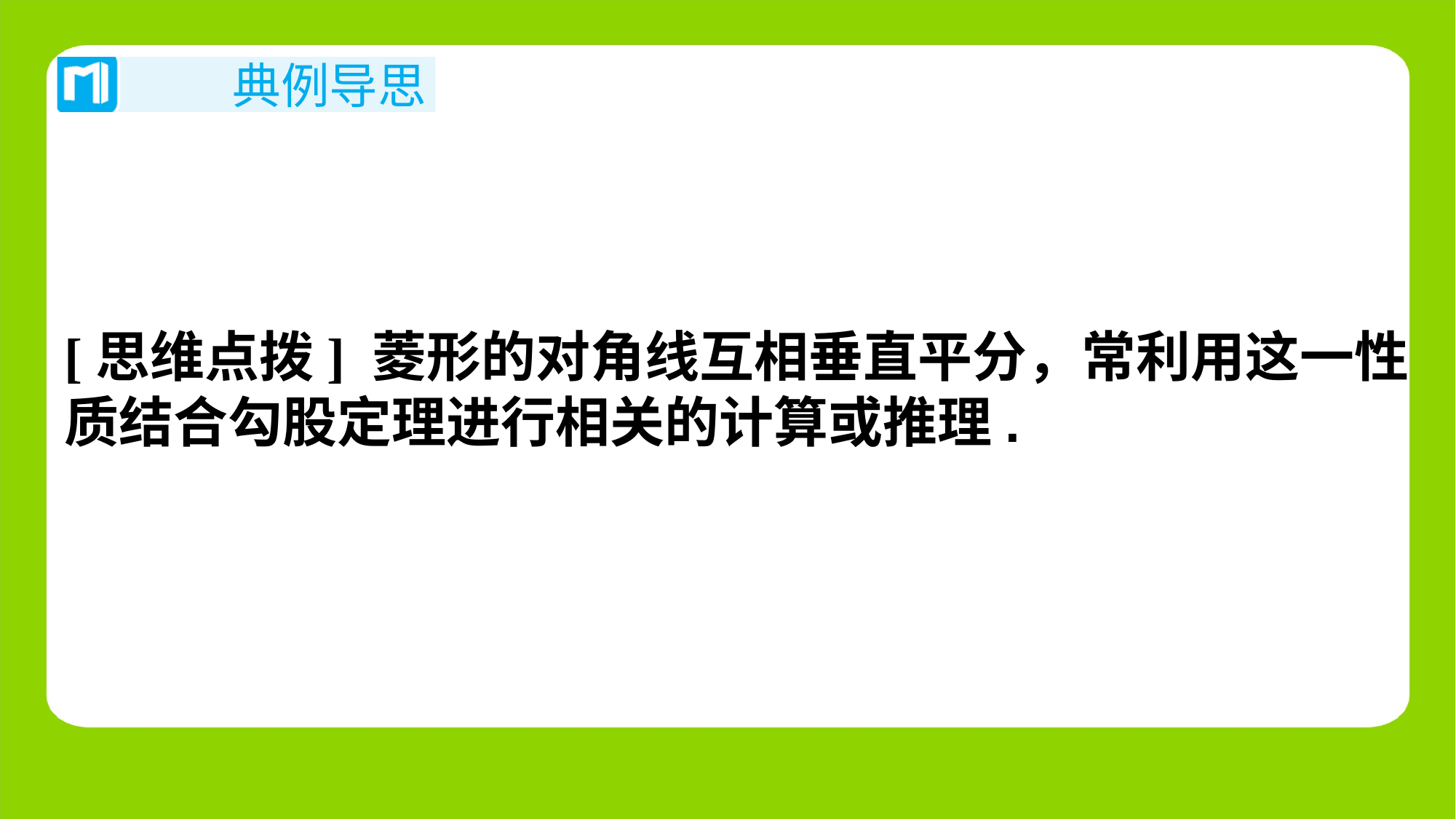

[思维点拨] 菱形的对角线互相垂直平分，常利用这一性
质结合勾股定理进行相关的计算或推理.